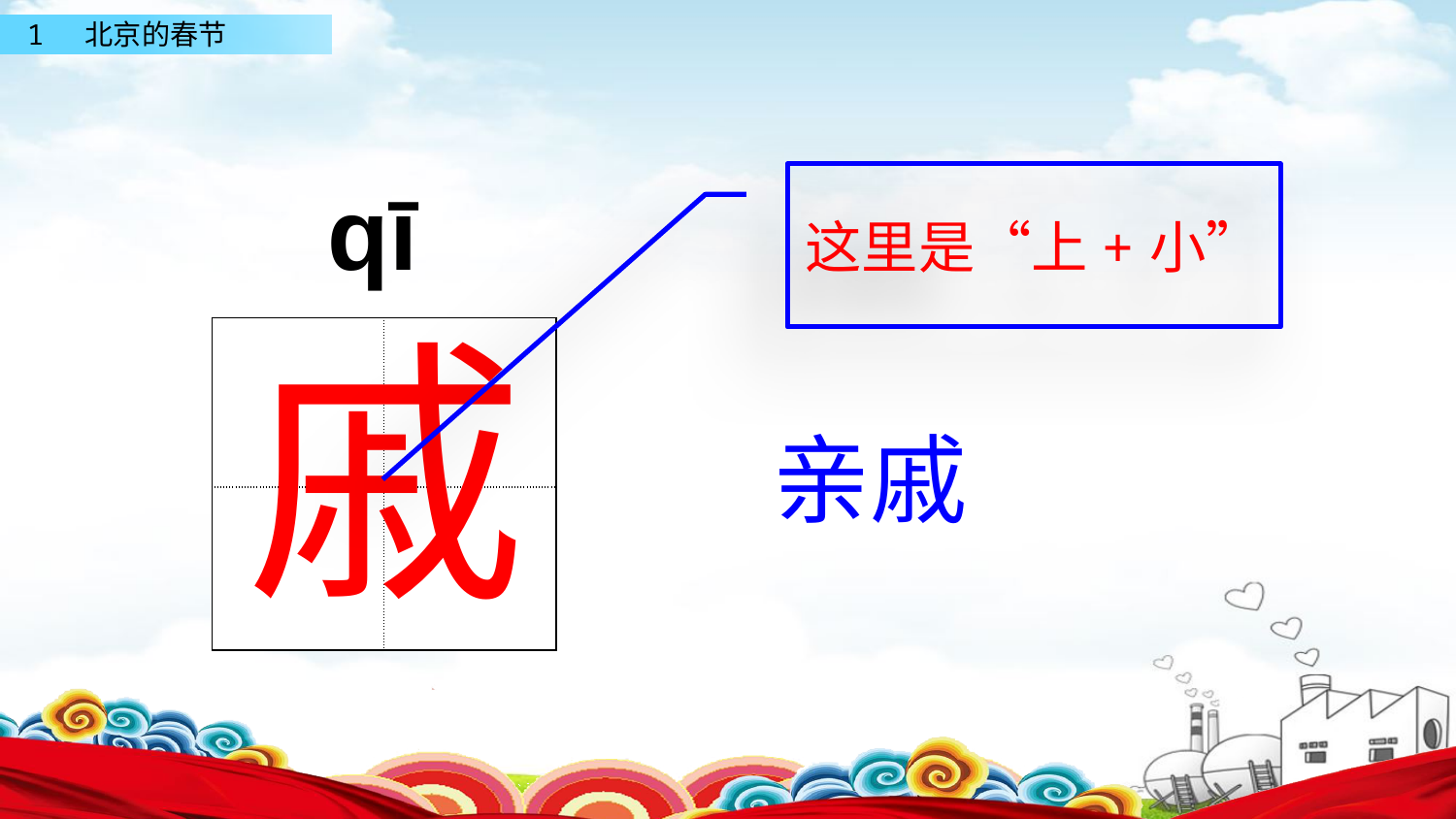

qī
这里是“上+小”
戚
|  |  |
| --- | --- |
|  |  |
亲戚